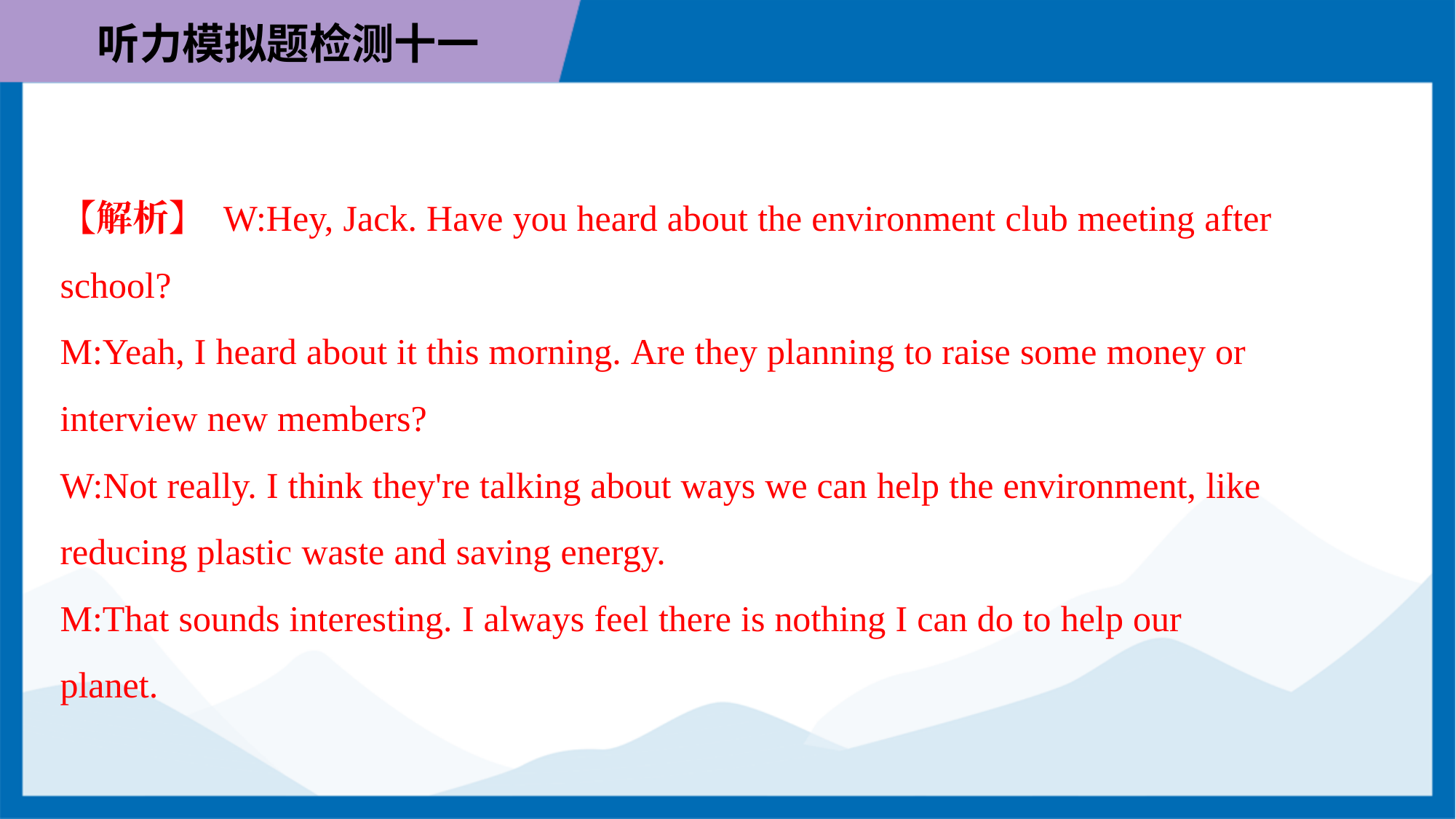

【解析】 W:Hey, Jack. Have you heard about the environment club meeting after
school?
M:Yeah, I heard about it this morning. Are they planning to raise some money or
interview new members?
W:Not really. I think they're talking about ways we can help the environment, like
reducing plastic waste and saving energy.
M:That sounds interesting. I always feel there is nothing I can do to help our
planet.